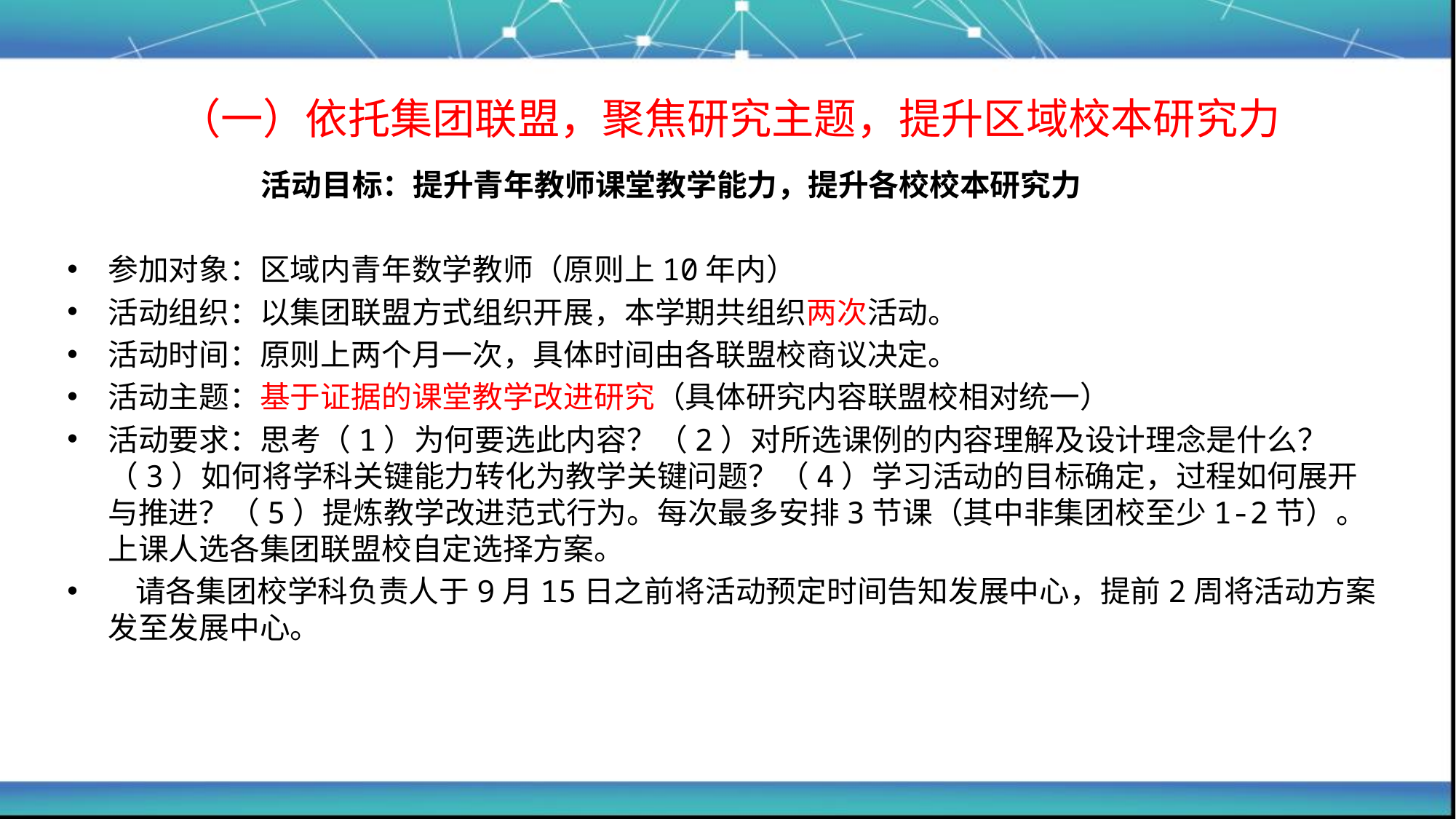

# （一）依托集团联盟，聚焦研究主题，提升区域校本研究力
                           活动目标：提升青年教师课堂教学能力，提升各校校本研究力

参加对象：区域内青年数学教师（原则上10年内）
活动组织：以集团联盟方式组织开展，本学期共组织两次活动。
活动时间：原则上两个月一次，具体时间由各联盟校商议决定。
活动主题：基于证据的课堂教学改进研究（具体研究内容联盟校相对统一）
活动要求：思考（1）为何要选此内容？（2）对所选课例的内容理解及设计理念是什么？（3）如何将学科关键能力转化为教学关键问题？（4）学习活动的目标确定，过程如何展开与推进？（5）提炼教学改进范式行为。每次最多安排3节课（其中非集团校至少1-2节）。上课人选各集团联盟校自定选择方案。
   请各集团校学科负责人于9月15日之前将活动预定时间告知发展中心，提前2周将活动方案发至发展中心。